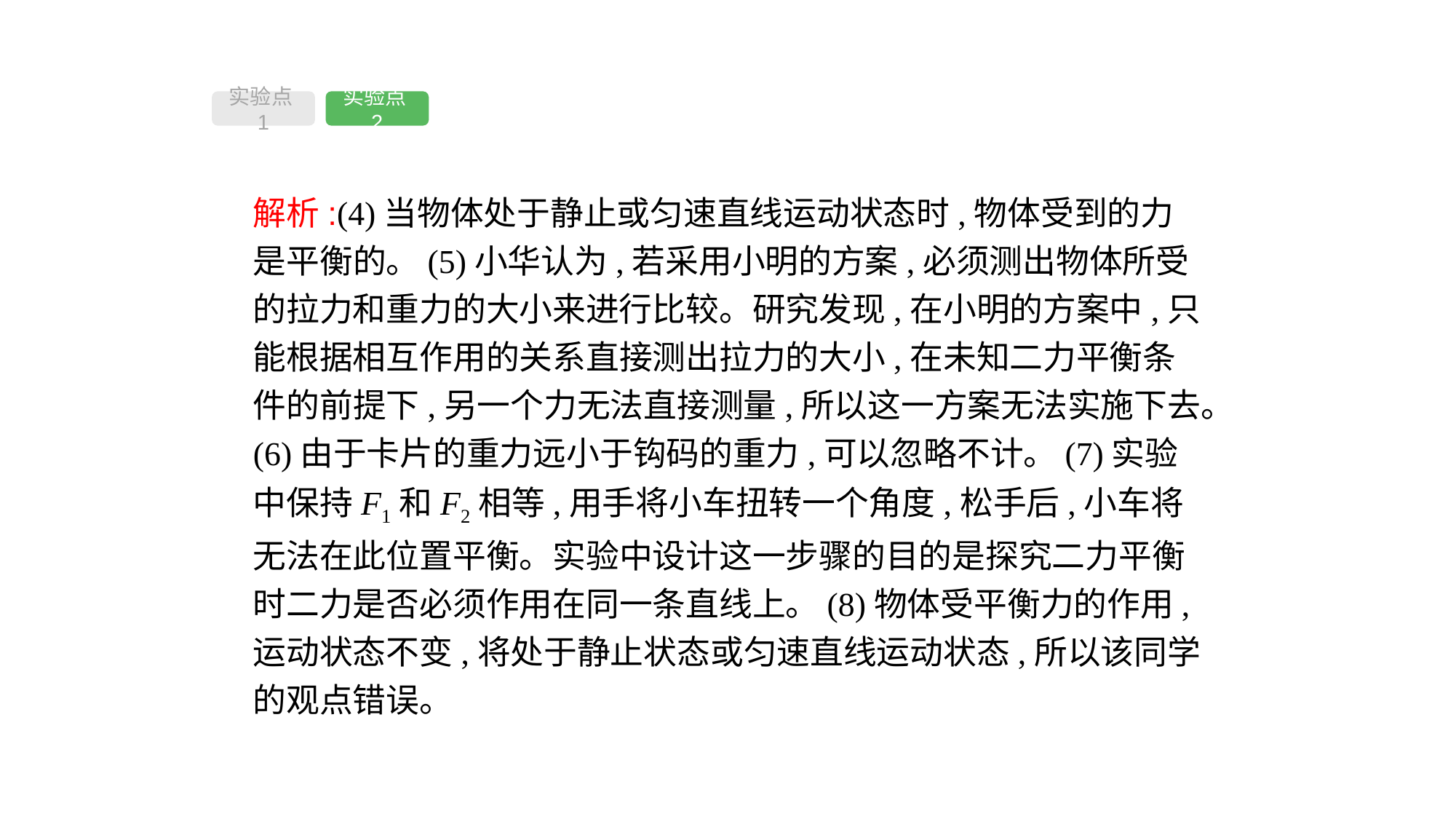

实验点1
实验点2
解析:(4)当物体处于静止或匀速直线运动状态时,物体受到的力是平衡的。(5)小华认为,若采用小明的方案,必须测出物体所受的拉力和重力的大小来进行比较。研究发现,在小明的方案中,只能根据相互作用的关系直接测出拉力的大小,在未知二力平衡条件的前提下,另一个力无法直接测量,所以这一方案无法实施下去。(6)由于卡片的重力远小于钩码的重力,可以忽略不计。(7)实验中保持F1和F2相等,用手将小车扭转一个角度,松手后,小车将无法在此位置平衡。实验中设计这一步骤的目的是探究二力平衡时二力是否必须作用在同一条直线上。(8)物体受平衡力的作用,运动状态不变,将处于静止状态或匀速直线运动状态,所以该同学的观点错误。